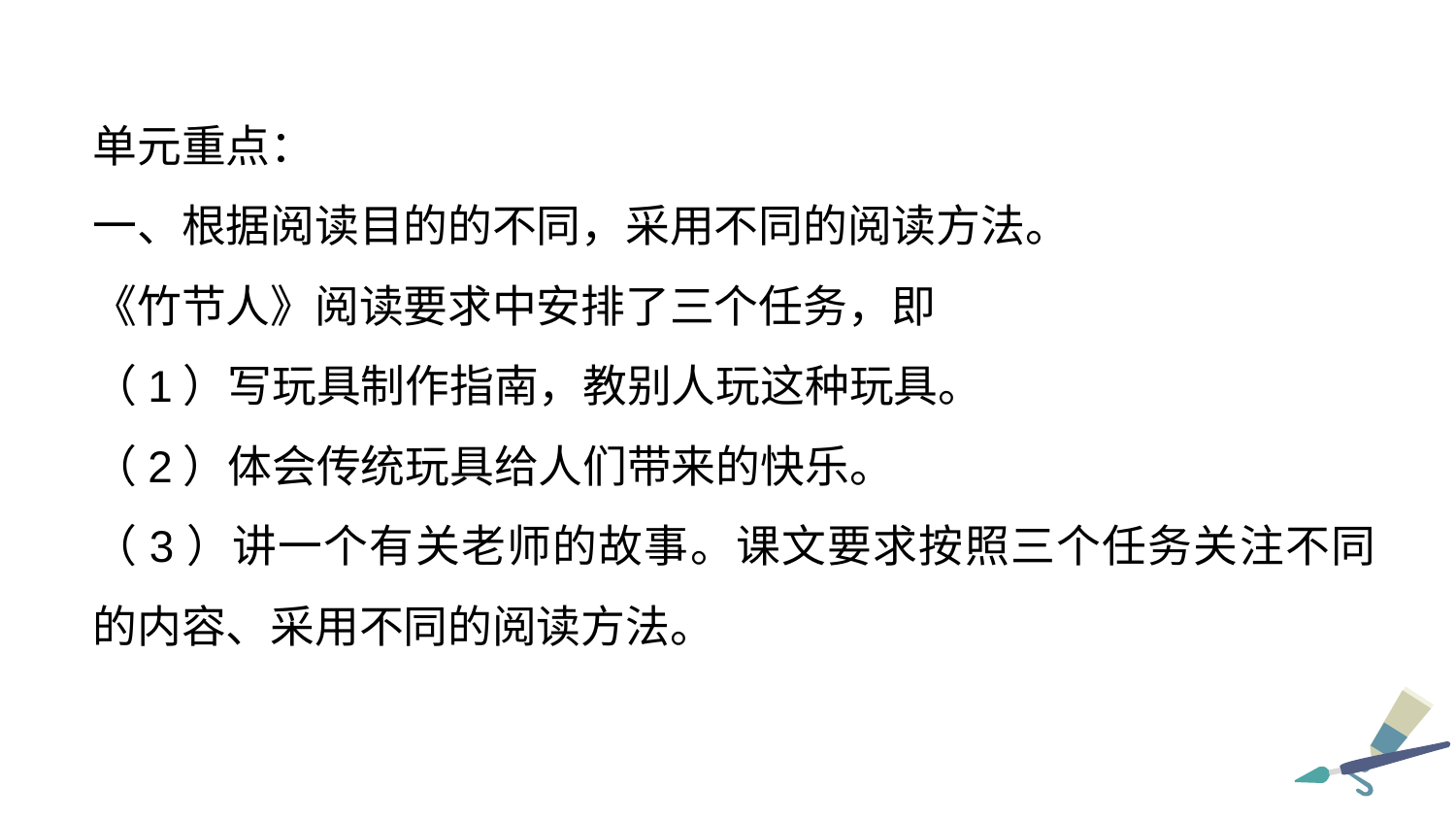

单元重点：
一、根据阅读目的的不同，采用不同的阅读方法。
《竹节人》阅读要求中安排了三个任务，即
（1）写玩具制作指南，教别人玩这种玩具。
（2）体会传统玩具给人们带来的快乐。
（3）讲一个有关老师的故事。课文要求按照三个任务关注不同的内容、采用不同的阅读方法。